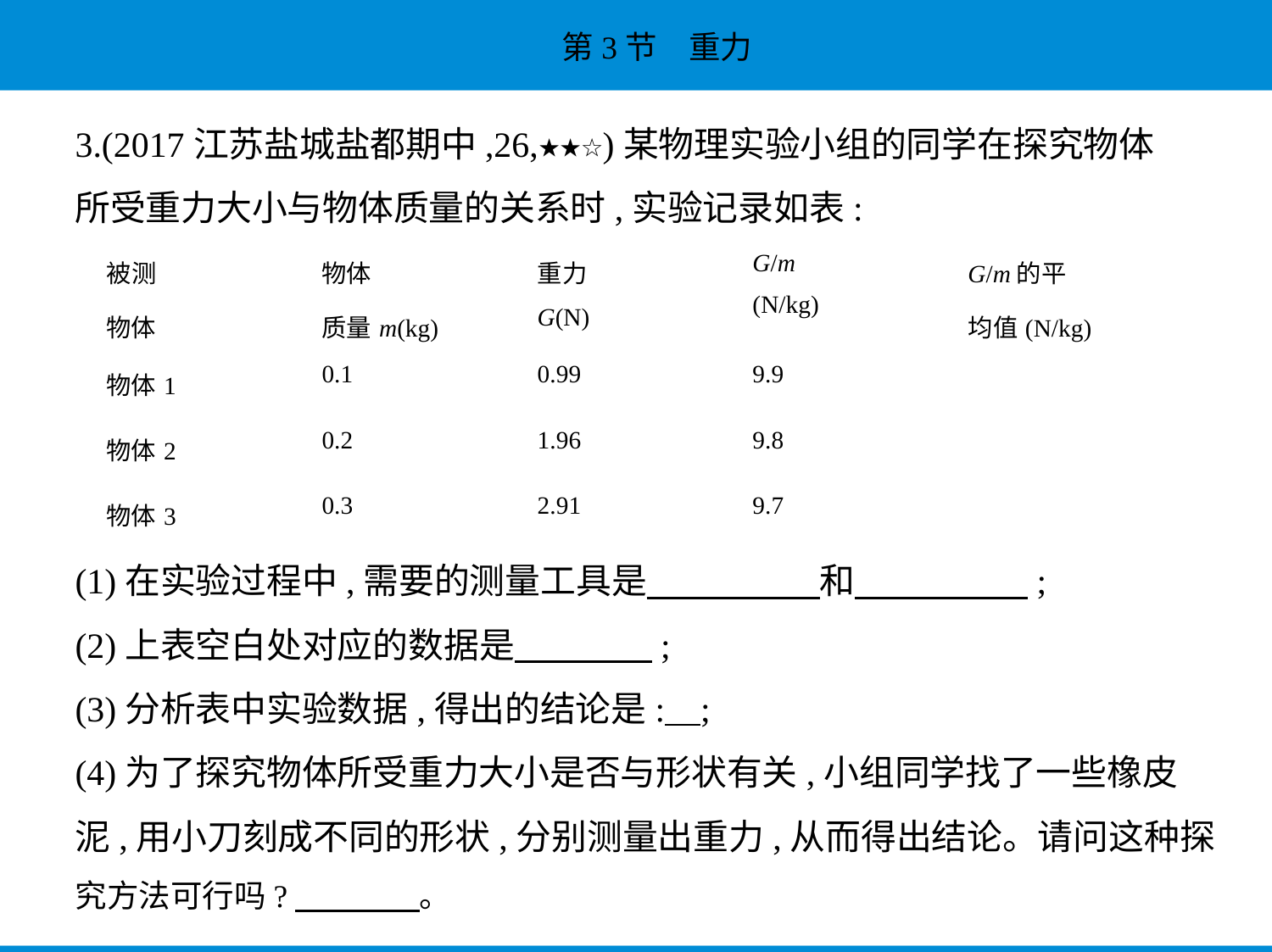

3.(2017江苏盐城盐都期中,26,★★☆)某物理实验小组的同学在探究物体
所受重力大小与物体质量的关系时,实验记录如表:
| 被测 物体 | 物体 质量m(kg) | 重力 G(N) | G/m (N/kg) | G/m的平 均值(N/kg) |
| --- | --- | --- | --- | --- |
| 物体1 | 0.1 | 0.99 | 9.9 |  |
| 物体2 | 0.2 | 1.96 | 9.8 |  |
| 物体3 | 0.3 | 2.91 | 9.7 |  |
(1)在实验过程中,需要的测量工具是　　　　    和　　　　    ;
(2)上表空白处对应的数据是　　　    ;
(3)分析表中实验数据,得出的结论是:    ;
(4)为了探究物体所受重力大小是否与形状有关,小组同学找了一些橡皮
泥,用小刀刻成不同的形状,分别测量出重力,从而得出结论。请问这种探
究方法可行吗?　　　    。